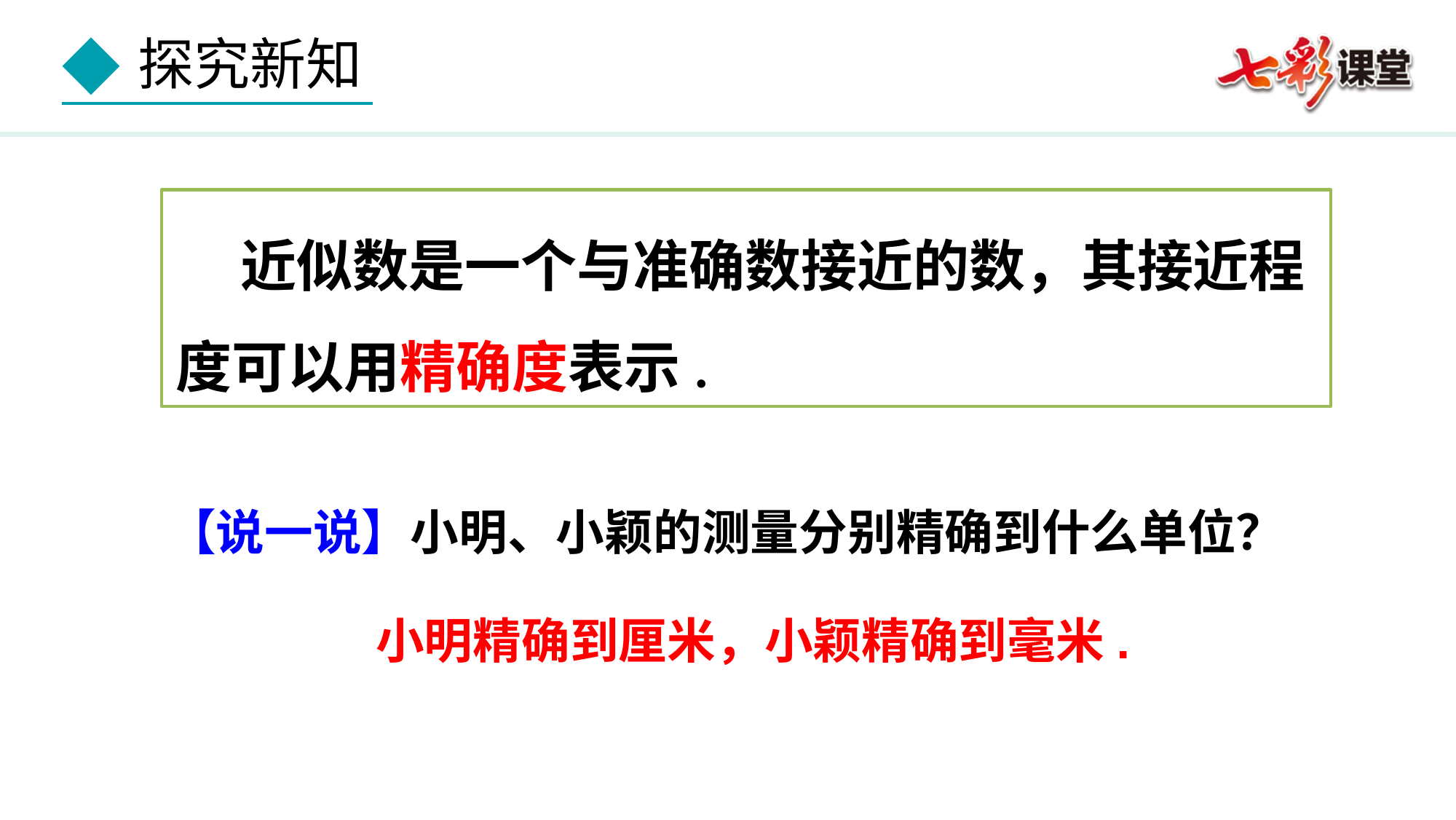

近似数是一个与准确数接近的数，其接近程度可以用精确度表示.
【说一说】小明、小颖的测量分别精确到什么单位？
小明精确到厘米，小颖精确到毫米.